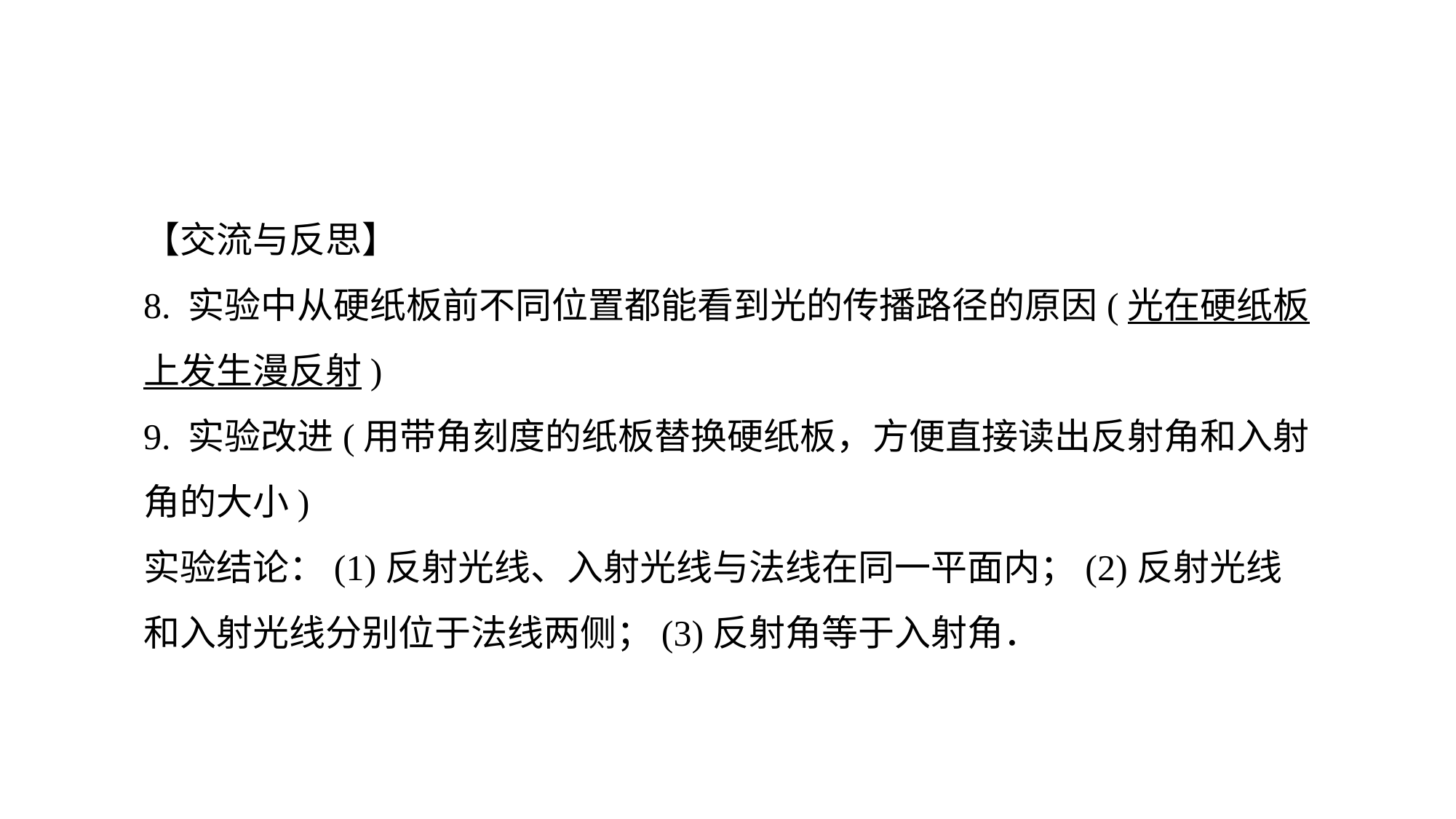

【交流与反思】
8. 实验中从硬纸板前不同位置都能看到光的传播路径的原因(光在硬纸板上发生漫反射)
9. 实验改进(用带角刻度的纸板替换硬纸板，方便直接读出反射角和入射角的大小)
实验结论：(1)反射光线、入射光线与法线在同一平面内；(2)反射光线和入射光线分别位于法线两侧；(3)反射角等于入射角．